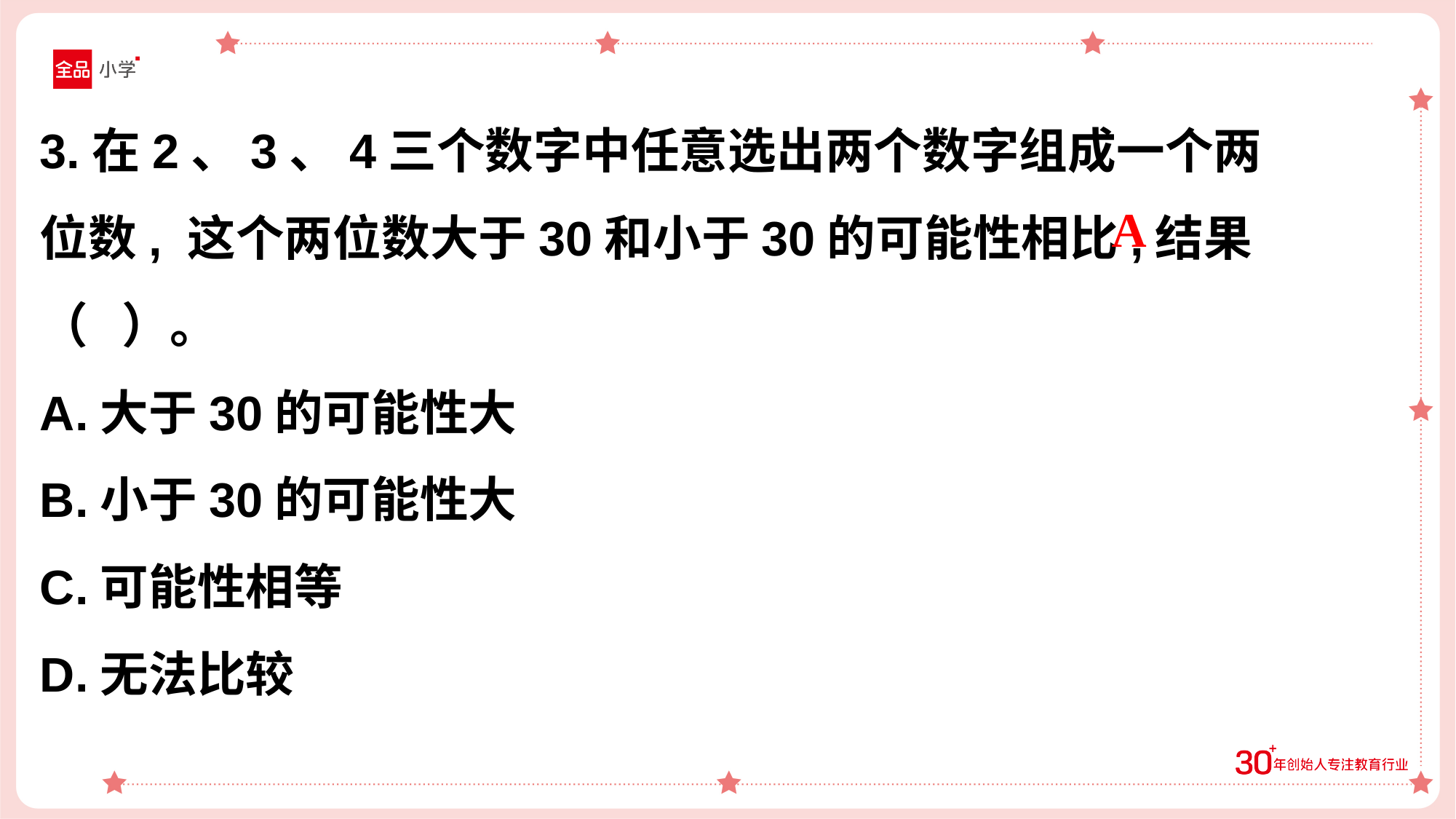

3.在2、3、4三个数字中任意选出两个数字组成一个两位数, 这个两位数大于30和小于30的可能性相比,结果（   ）。
A.大于30的可能性大
B.小于30的可能性大
C.可能性相等
D.无法比较
A